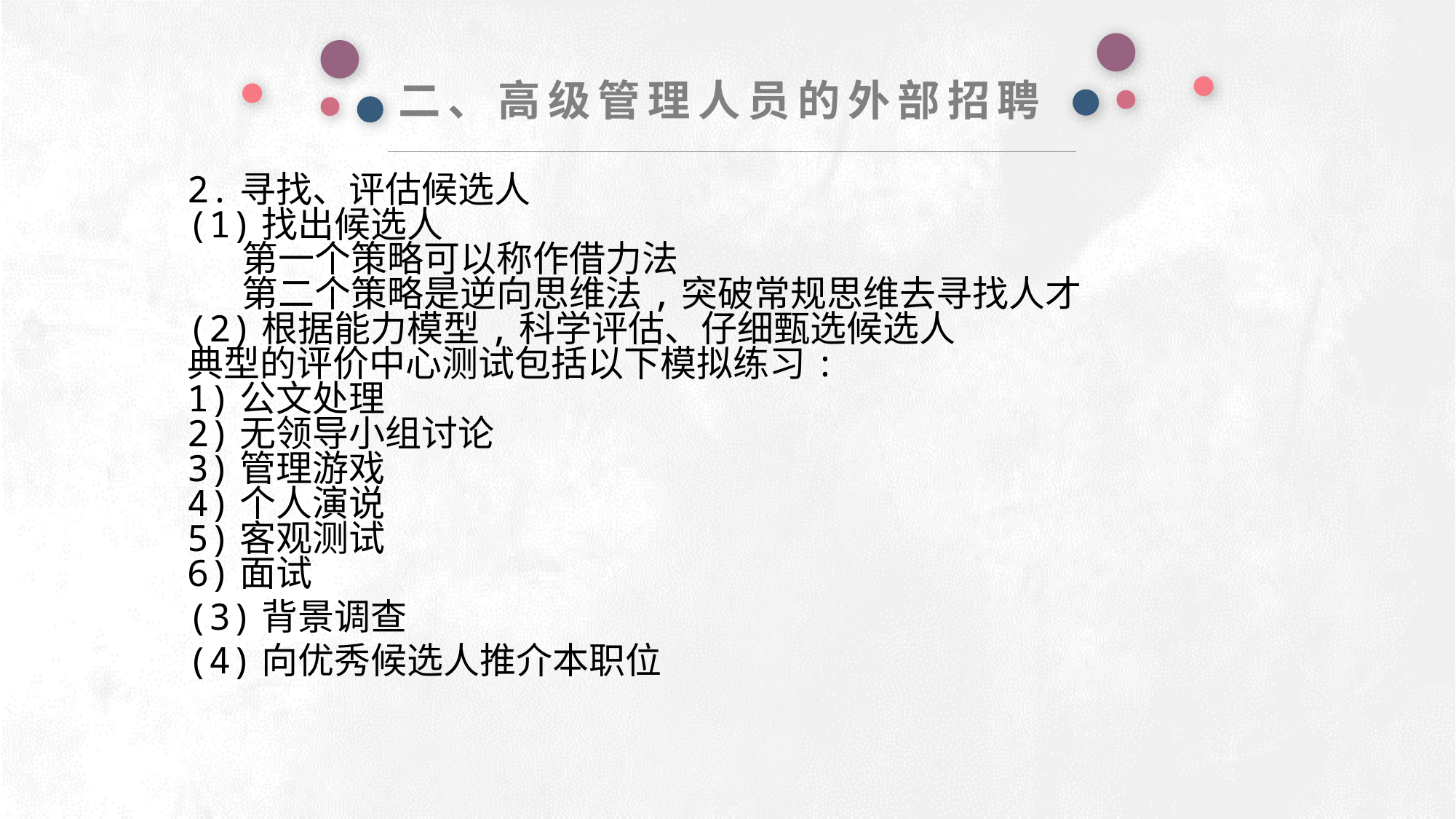

二、高级管理人员的外部招聘

2.寻找、评估候选人
(1)找出候选人
第一个策略可以称作借力法
第二个策略是逆向思维法,突破常规思维去寻找人才
(2)根据能力模型,科学评估、仔细甄选候选人
典型的评价中心测试包括以下模拟练习:
1)公文处理
2)无领导小组讨论
3)管理游戏
4)个人演说
5)客观测试
6)面试
(3)背景调查
(4)向优秀候选人推介本职位

e7d195523061f1c0deeec63e560781cfd59afb0ea006f2a87ABB68BF51EA6619813959095094C18C62A12F549504892A4AAA8C1554C6663626E05CA27F281A14E6983772AFC3FB97135759321DEA3D70CCCB10945EC5A0322096E752803368C2184698845E3CCD6DB7F651295A8E4F3FDC19EA64A2B4A4AC1434B55AAE41CF0BF61B375C23F3039959E085EE760725AA